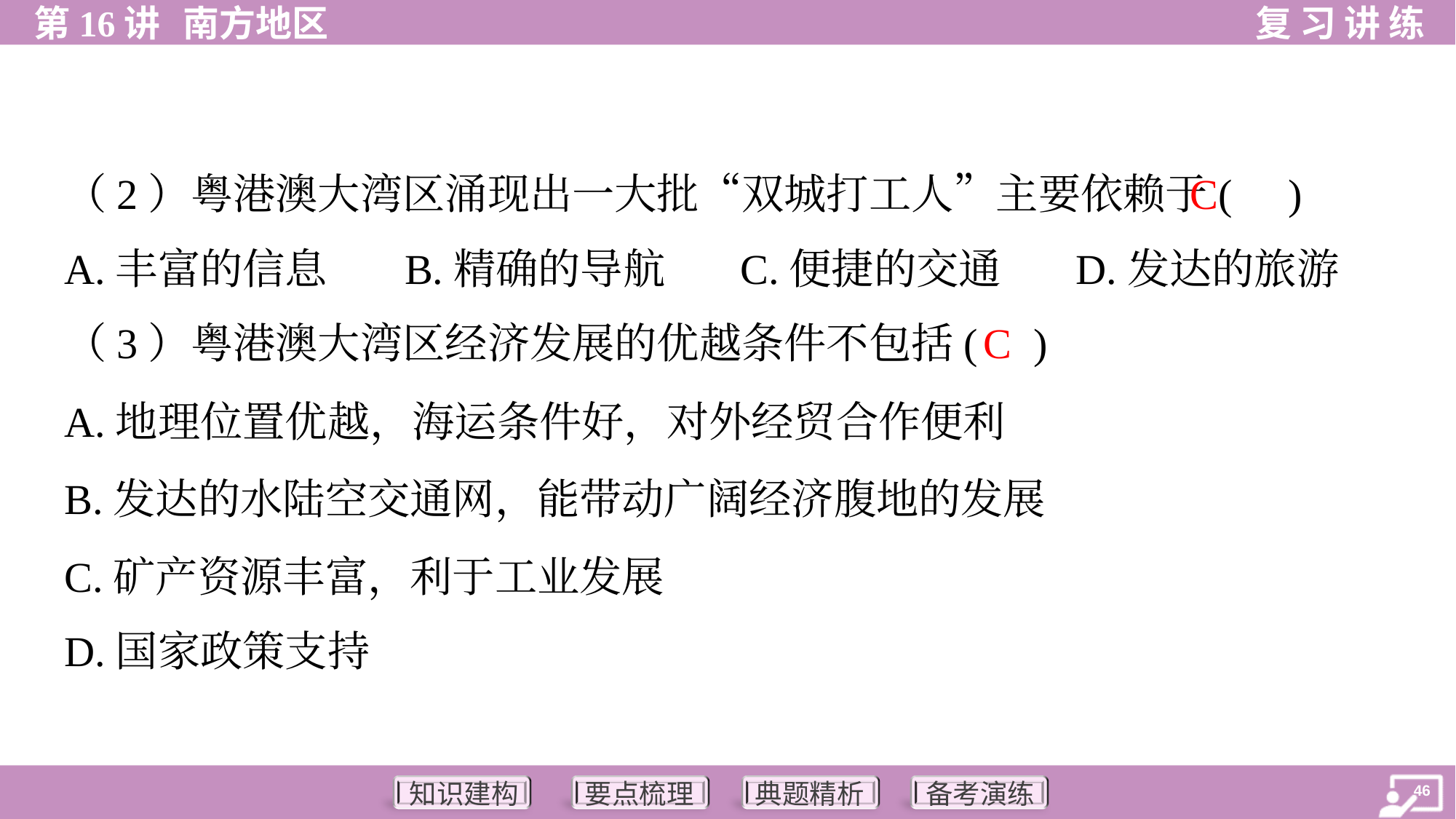

C
（2）粤港澳大湾区涌现出一大批“双城打工人”主要依赖于(     )
A.丰富的信息	B.精确的导航	C.便捷的交通	D.发达的旅游
C
（3）粤港澳大湾区经济发展的优越条件不包括(     )
A.地理位置优越，海运条件好，对外经贸合作便利
B.发达的水陆空交通网，能带动广阔经济腹地的发展
C.矿产资源丰富，利于工业发展
D.国家政策支持